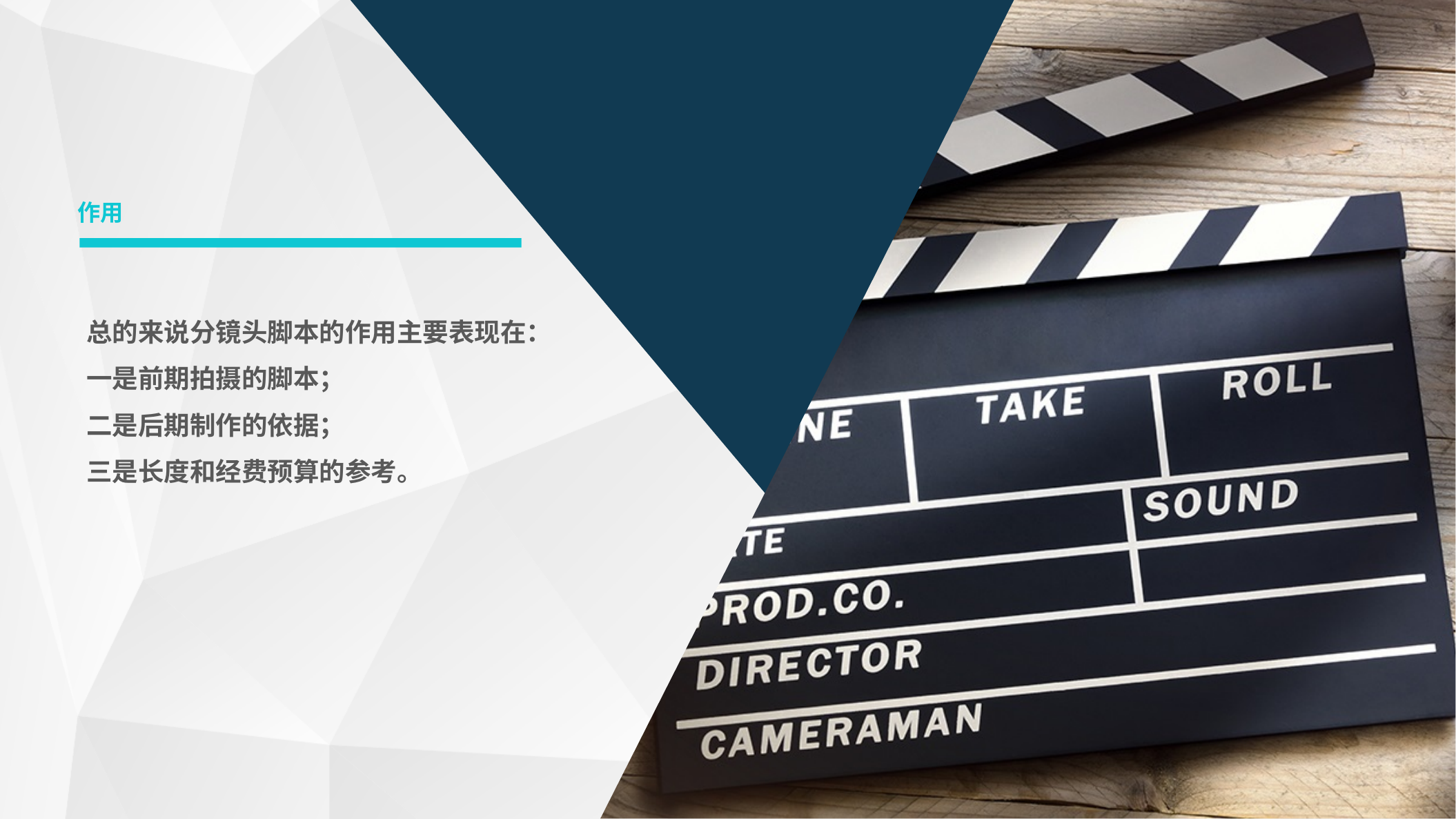

作用

总的来说分镜头脚本的作用主要表现在：
一是前期拍摄的脚本；
二是后期制作的依据；
三是长度和经费预算的参考。